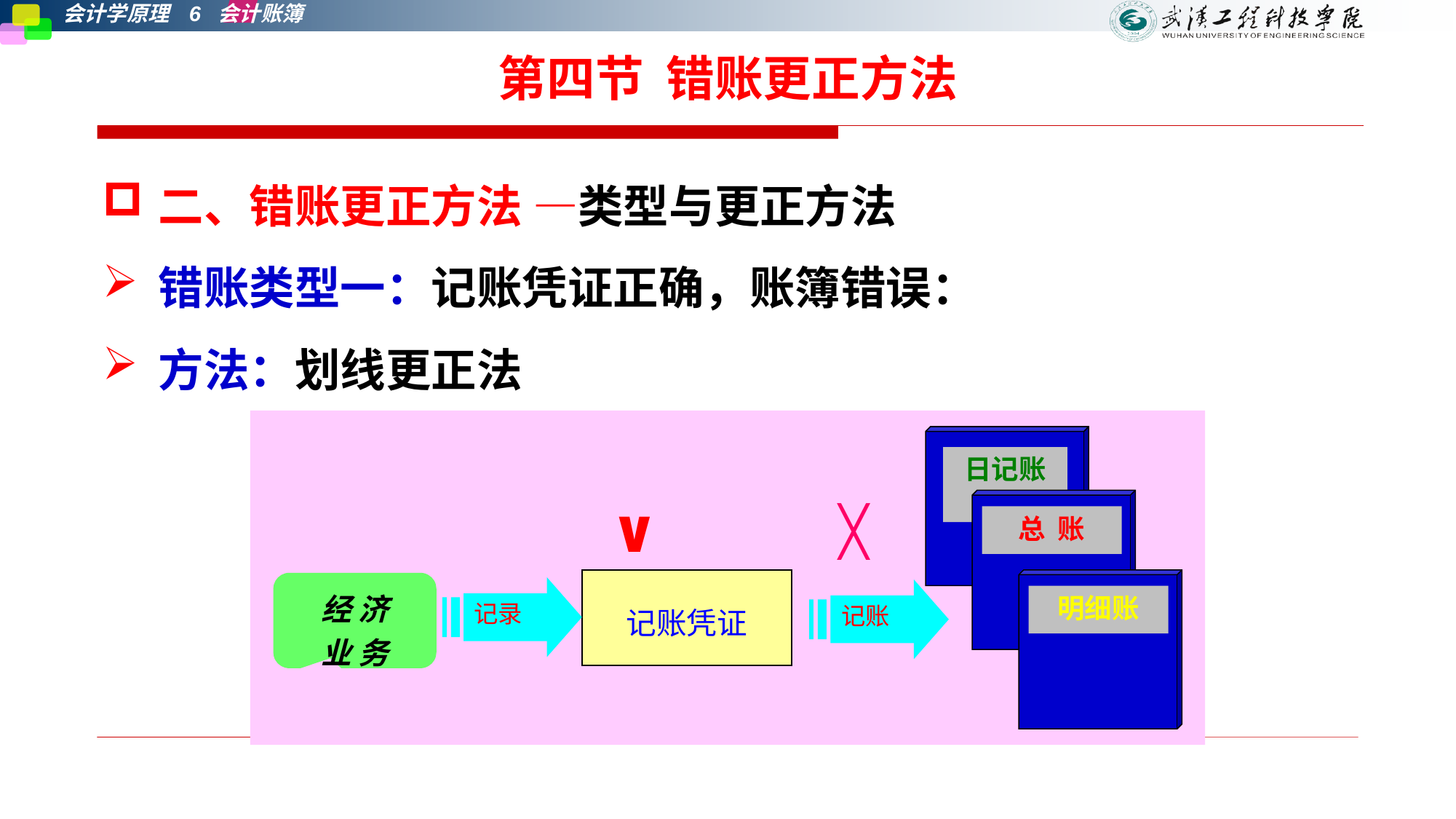

# 第四节  错账更正方法
二、错账更正方法 —类型与更正方法
错账类型一：记账凭证正确，账簿错误：
方法：划线更正法

日记账

∨

总  账
╳
记账凭证

明细账
经 济
业 务

记录

记账